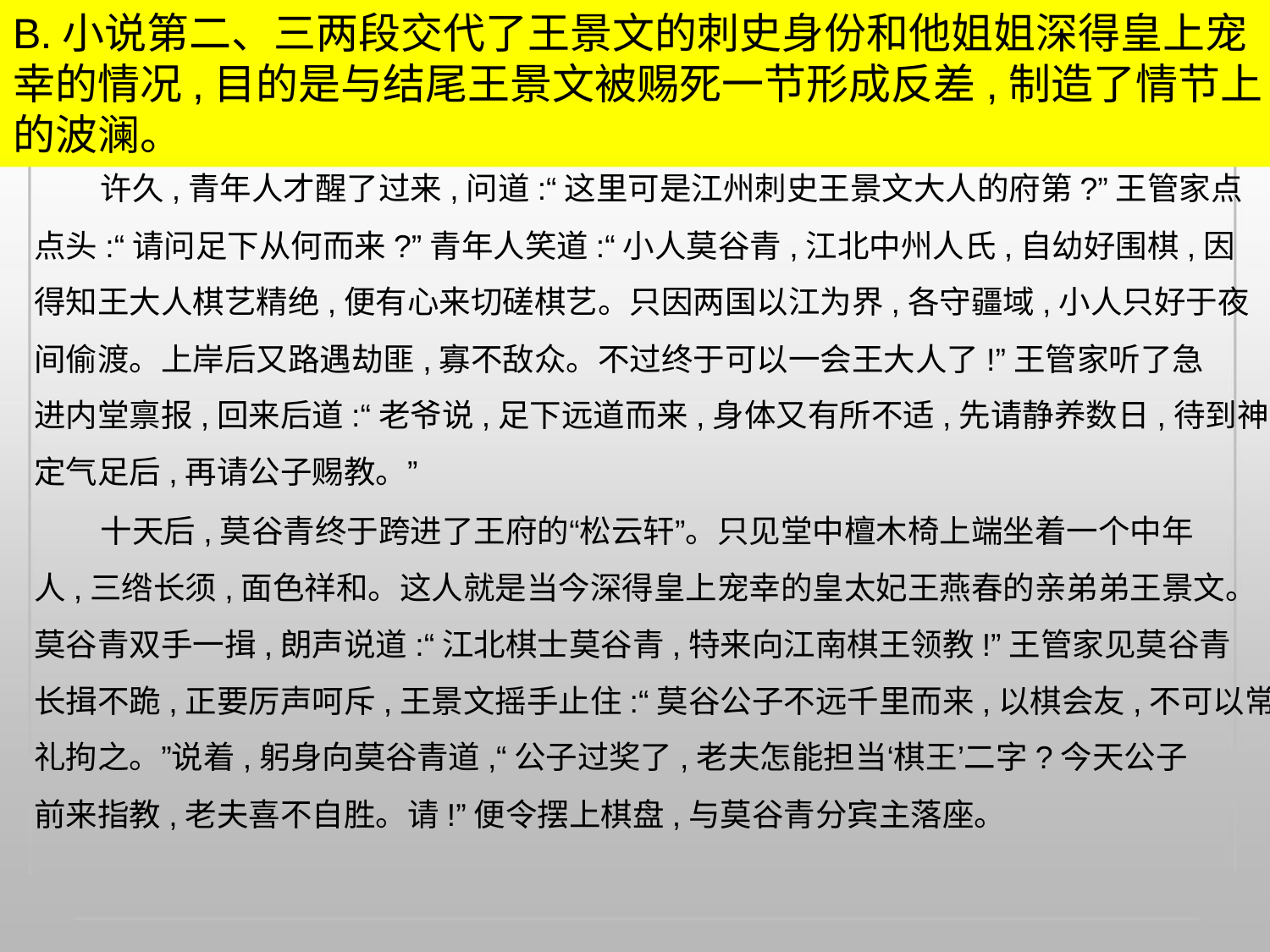

B.小说第二、三两段交代了王景文的刺史身份和他姐姐深得皇上宠
幸的情况,目的是与结尾王景文被赐死一节形成反差,制造了情节上
的波澜。
许久,青年人才醒了过来,问道:“这里可是江州刺史王景文大人的府第?”王管家点
点头:“请问足下从何而来?”青年人笑道:“小人莫谷青,江北中州人氏,自幼好围棋,因
得知王大人棋艺精绝,便有心来切磋棋艺。只因两国以江为界,各守疆域,小人只好于夜
间偷渡。上岸后又路遇劫匪,寡不敌众。不过终于可以一会王大人了!”王管家听了急
进内堂禀报,回来后道:“老爷说,足下远道而来,身体又有所不适,先请静养数日,待到神
定气足后,再请公子赐教。”
十天后,莫谷青终于跨进了王府的“松云轩”。只见堂中檀木椅上端坐着一个中年
人,三绺长须,面色祥和。这人就是当今深得皇上宠幸的皇太妃王燕春的亲弟弟王景文。
莫谷青双手一揖,朗声说道:“江北棋士莫谷青,特来向江南棋王领教!”王管家见莫谷青
长揖不跪,正要厉声呵斥,王景文摇手止住:“莫谷公子不远千里而来,以棋会友,不可以常
礼拘之。”说着,躬身向莫谷青道,“公子过奖了,老夫怎能担当‘棋王’二字?今天公子
前来指教,老夫喜不自胜。请!”便令摆上棋盘,与莫谷青分宾主落座。